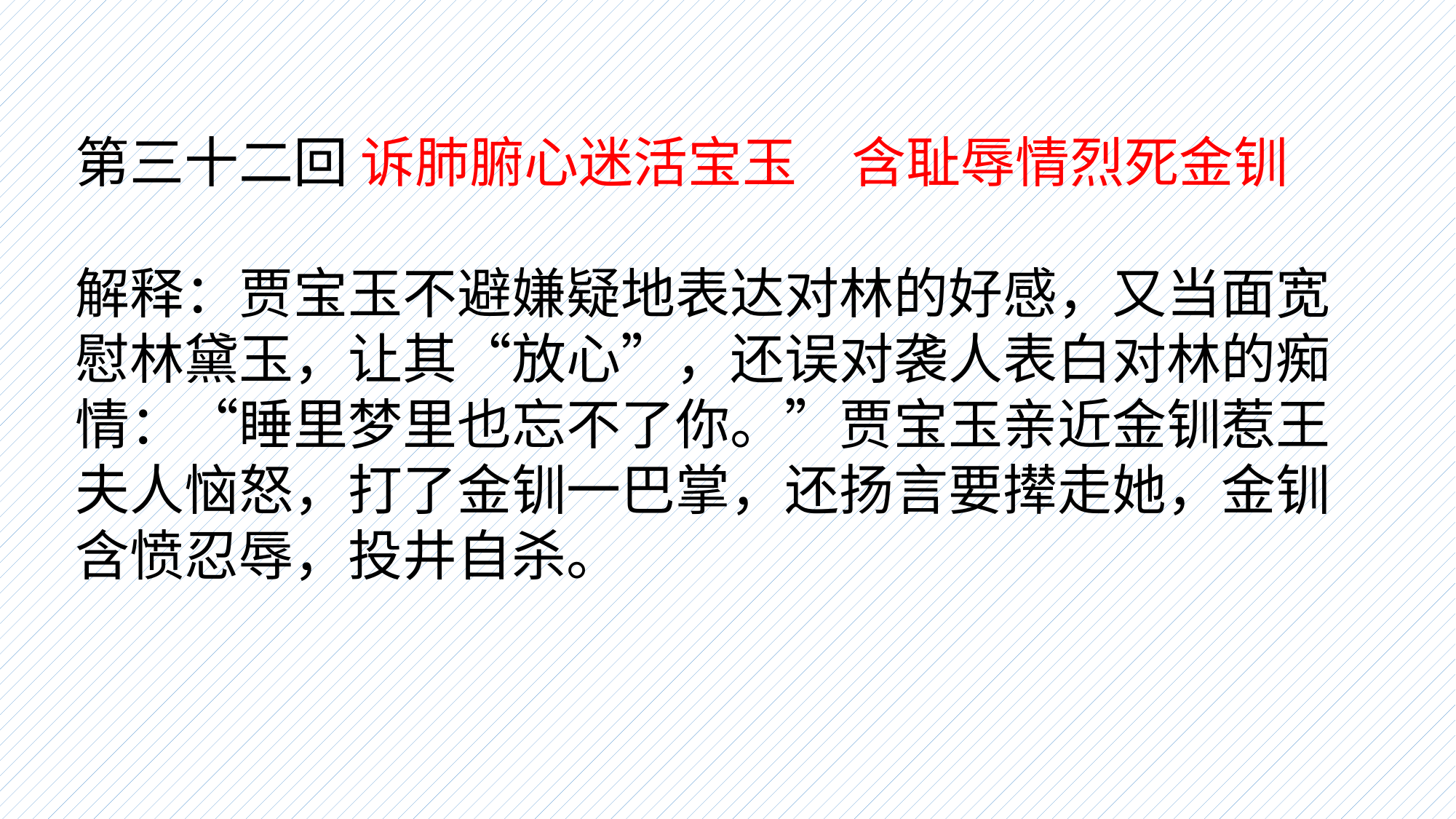

第三十二回 诉肺腑心迷活宝玉　含耻辱情烈死金钏

解释：贾宝玉不避嫌疑地表达对林的好感，又当面宽慰林黛玉，让其“放心”，还误对袭人表白对林的痴情：“睡里梦里也忘不了你。”贾宝玉亲近金钏惹王夫人恼怒，打了金钏一巴掌，还扬言要撵走她，金钏含愤忍辱，投井自杀。